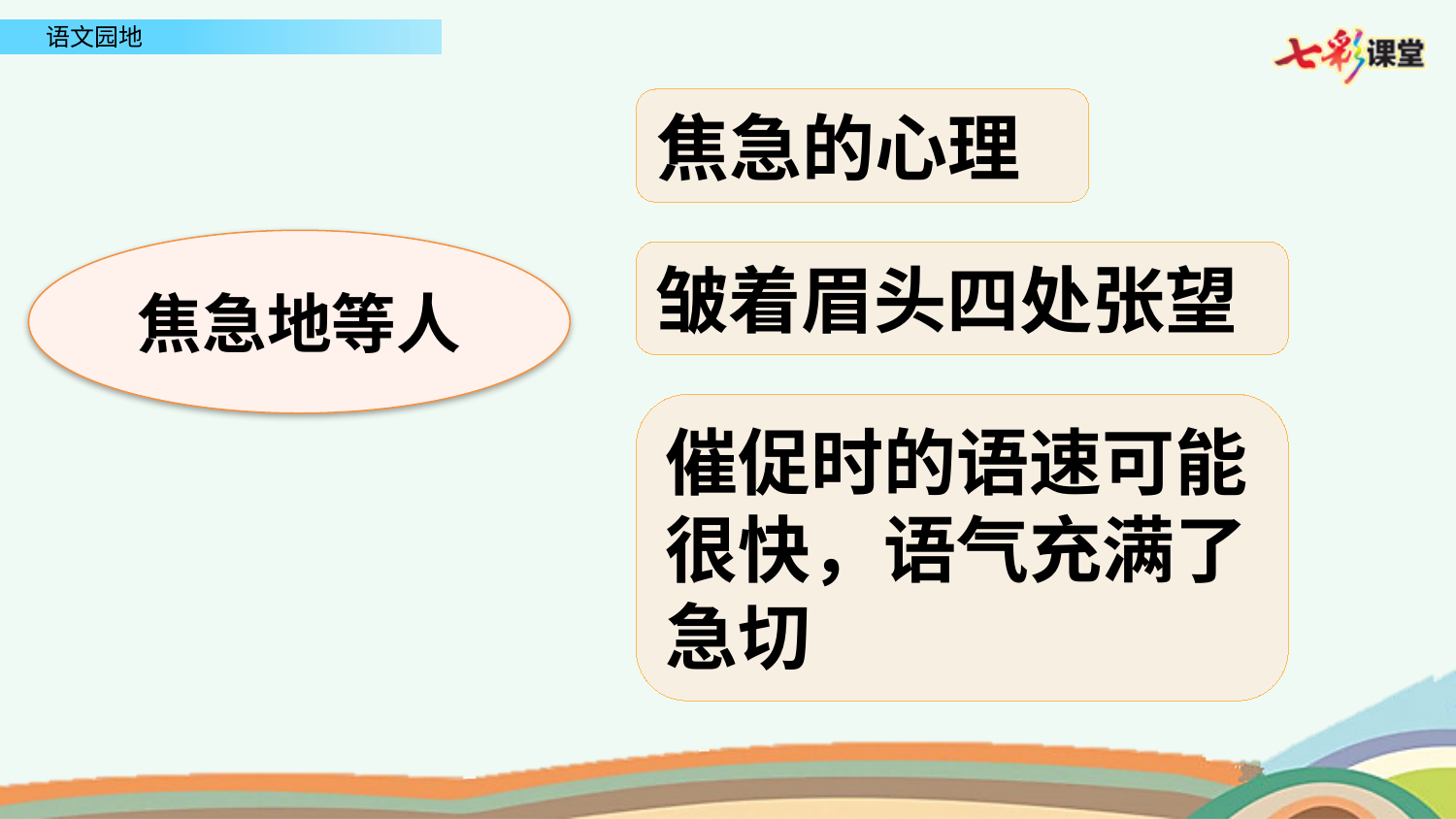

焦急的心理
焦急地等人
皱着眉头四处张望
催促时的语速可能很快，语气充满了急切